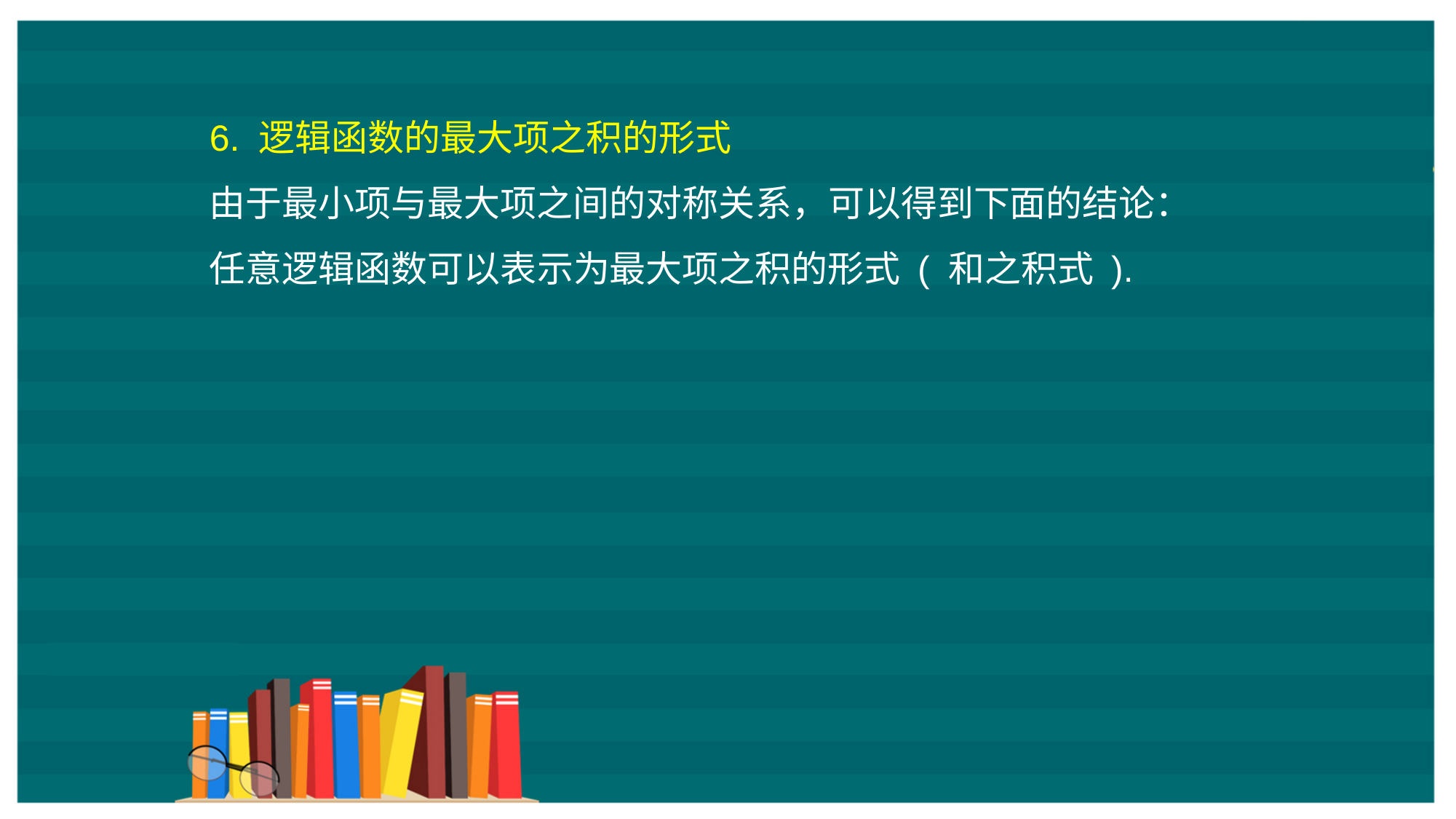

6. 逻辑函数的最大项之积的形式
由于最小项与最大项之间的对称关系，可以得到下面的结论：
任意逻辑函数可以表示为最大项之积的形式 ( 和之积式 ).